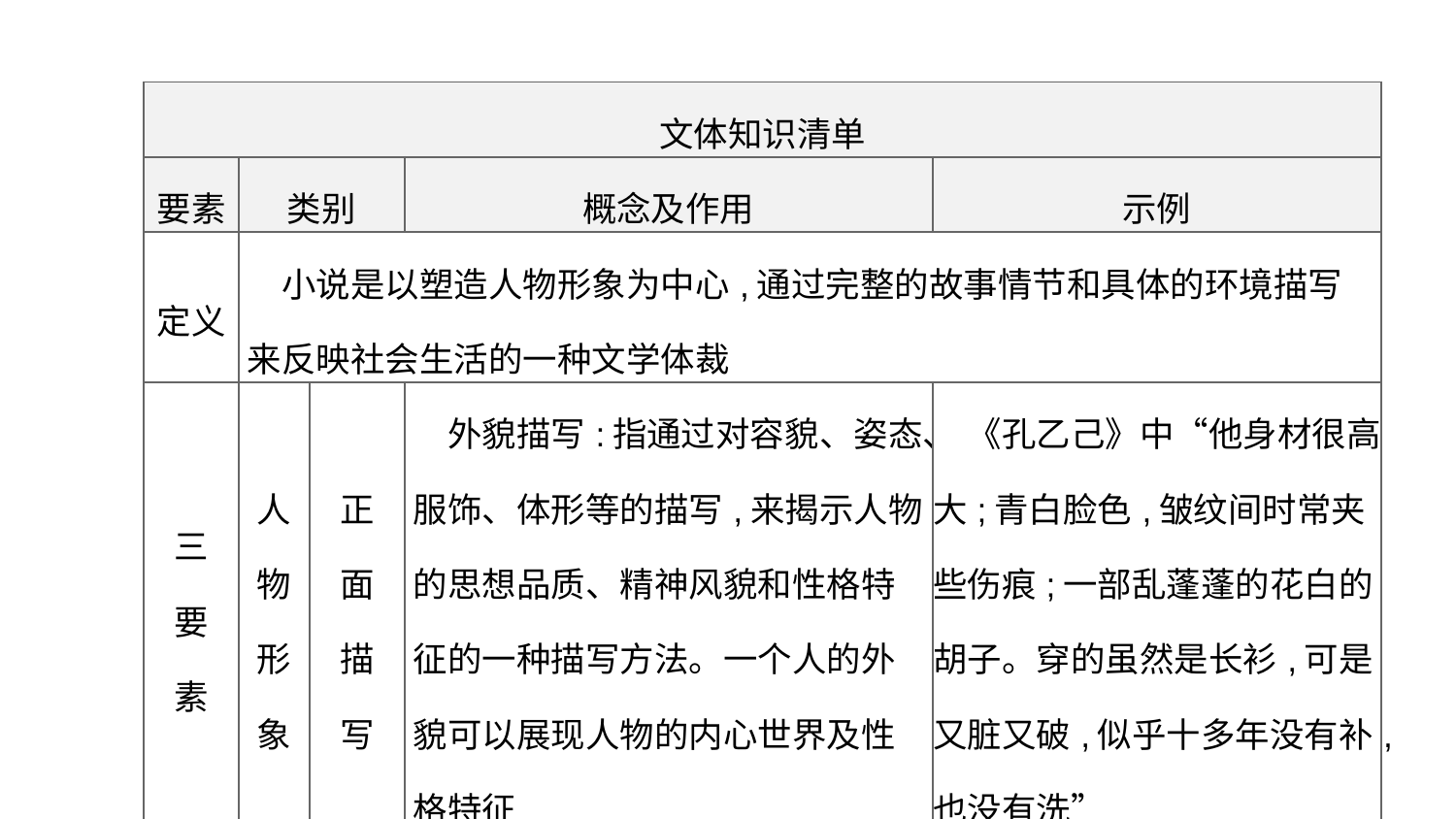

| 文体知识清单 |  |  |  |  |
| --- | --- | --- | --- | --- |
| 要素 | 类别 |  | 概念及作用 | 示例 |
| 定义 | 小说是以塑造人物形象为中心,通过完整的故事情节和具体的环境描写来反映社会生活的一种文学体裁 |  |  |  |
| 三 要 素 | 人 物 形 象 | 正 面 描 写 | 外貌描写:指通过对容貌、姿态、服饰、体形等的描写,来揭示人物的思想品质、精神风貌和性格特征的一种描写方法。一个人的外貌可以展现人物的内心世界及性格特征 | 《孔乙己》中“他身材很高大;青白脸色,皱纹间时常夹些伤痕;一部乱蓬蓬的花白的胡子。穿的虽然是长衫,可是又脏又破,似乎十多年没有补,也没有洗” |